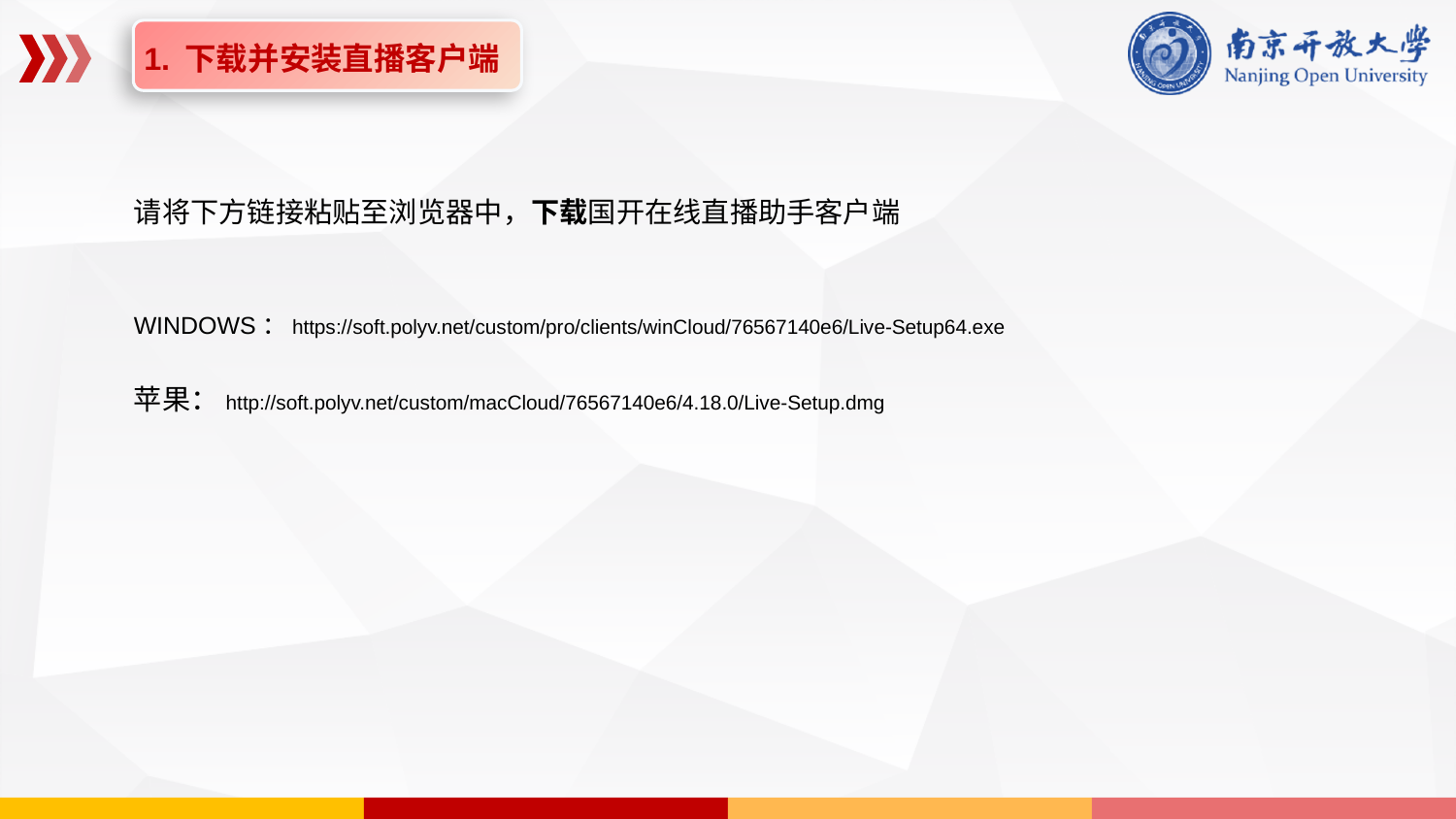

1. 下载并安装直播客户端
请将下方链接粘贴至浏览器中，下载国开在线直播助手客户端

WINDOWS：https://soft.polyv.net/custom/pro/clients/winCloud/76567140e6/Live-Setup64.exe

苹果：http://soft.polyv.net/custom/macCloud/76567140e6/4.18.0/Live-Setup.dmg
3